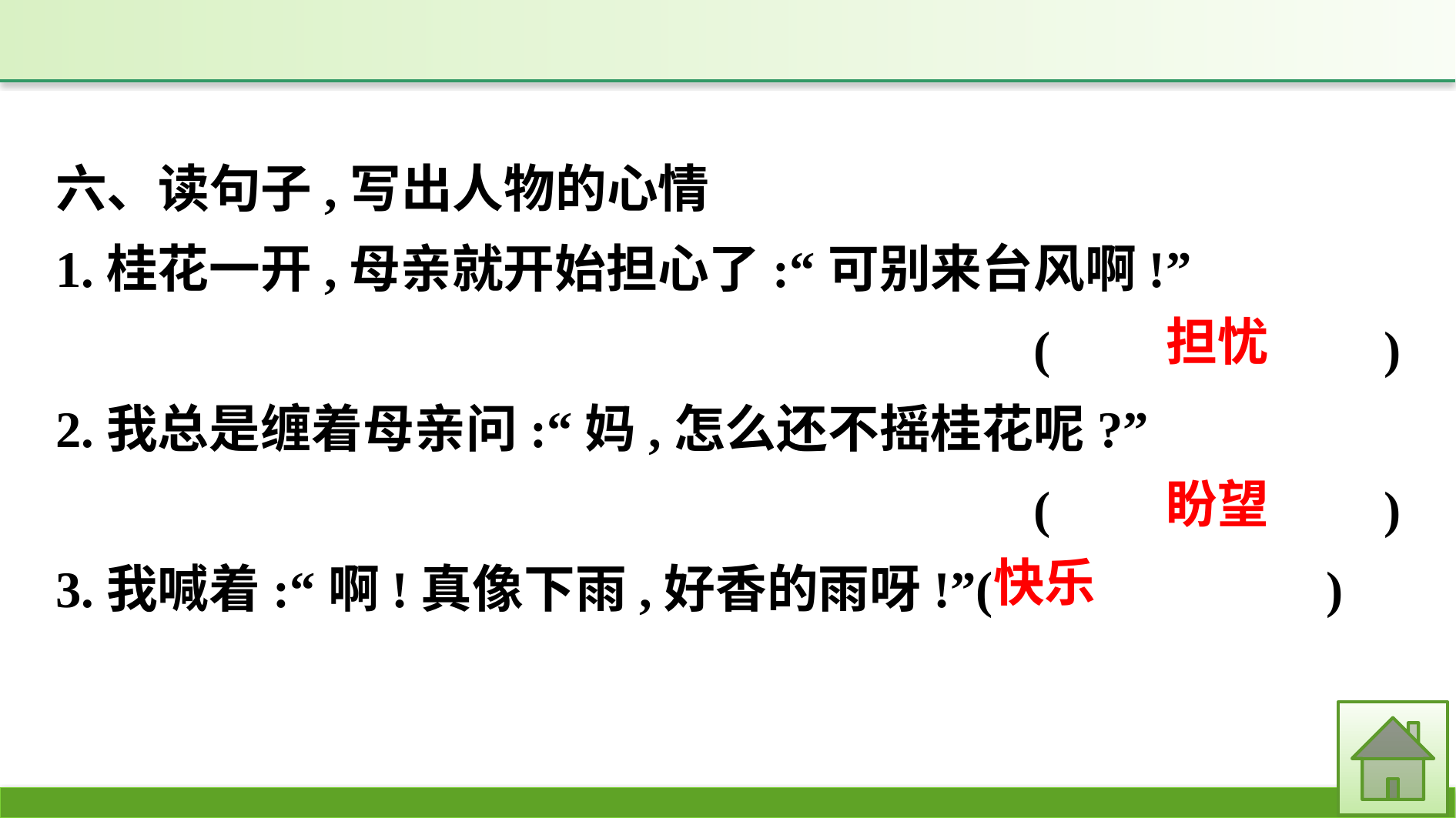

六、读句子,写出人物的心情
1.桂花一开,母亲就开始担心了:“可别来台风啊!”
(　　　　　　)
2.我总是缠着母亲问:“妈,怎么还不摇桂花呢?”
(　　　　　　)
3.我喊着:“啊!真像下雨,好香的雨呀!”(　　　　　　)
担忧
盼望
快乐